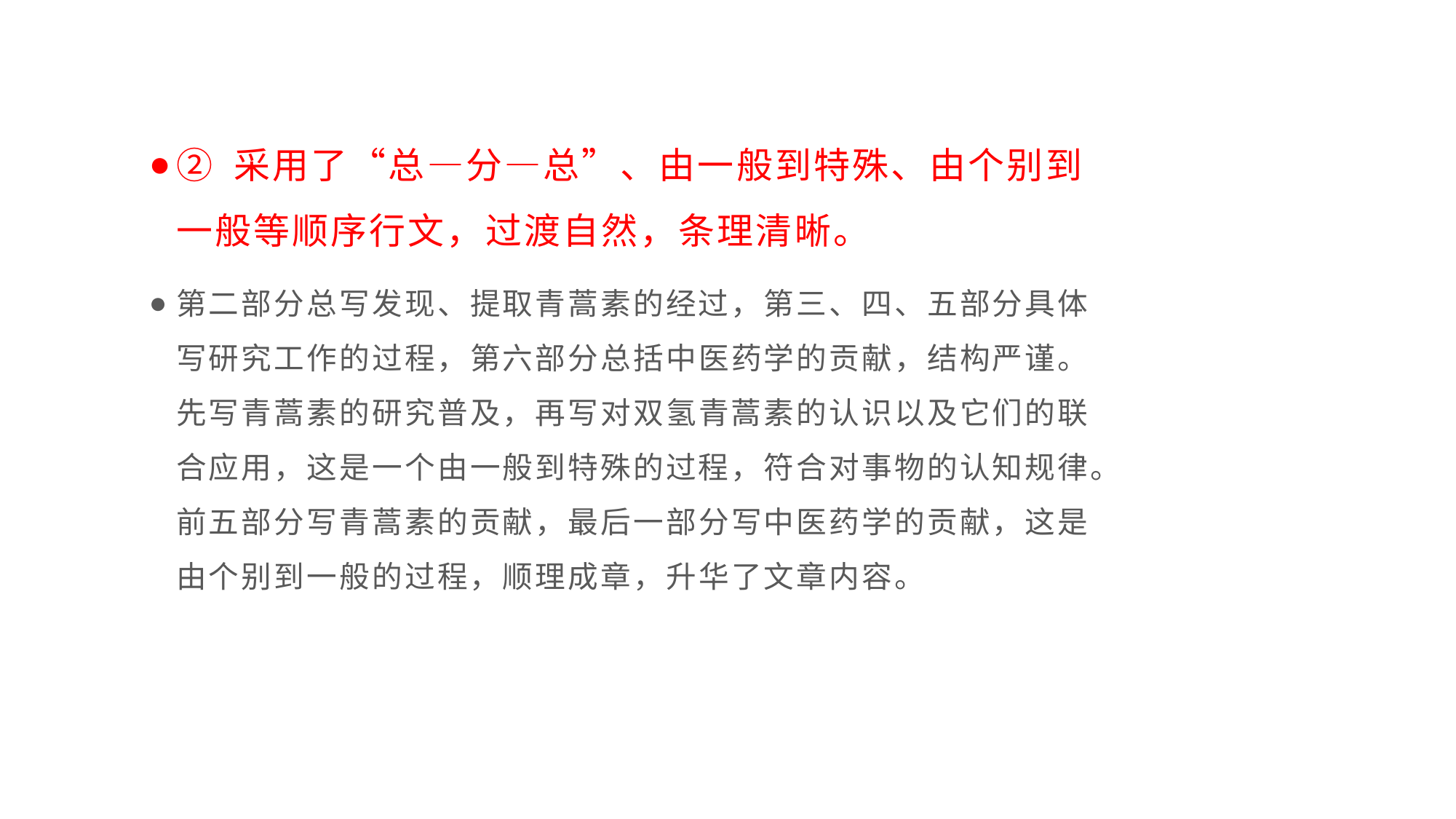

② 采用了“总—分—总”、由一般到特殊、由个别到一般等顺序行文，过渡自然，条理清晰。
第二部分总写发现、提取青蒿素的经过，第三、四、五部分具体写研究工作的过程，第六部分总括中医药学的贡献，结构严谨。先写青蒿素的研究普及，再写对双氢青蒿素的认识以及它们的联合应用，这是一个由一般到特殊的过程，符合对事物的认知规律。前五部分写青蒿素的贡献，最后一部分写中医药学的贡献，这是由个别到一般的过程，顺理成章，升华了文章内容。